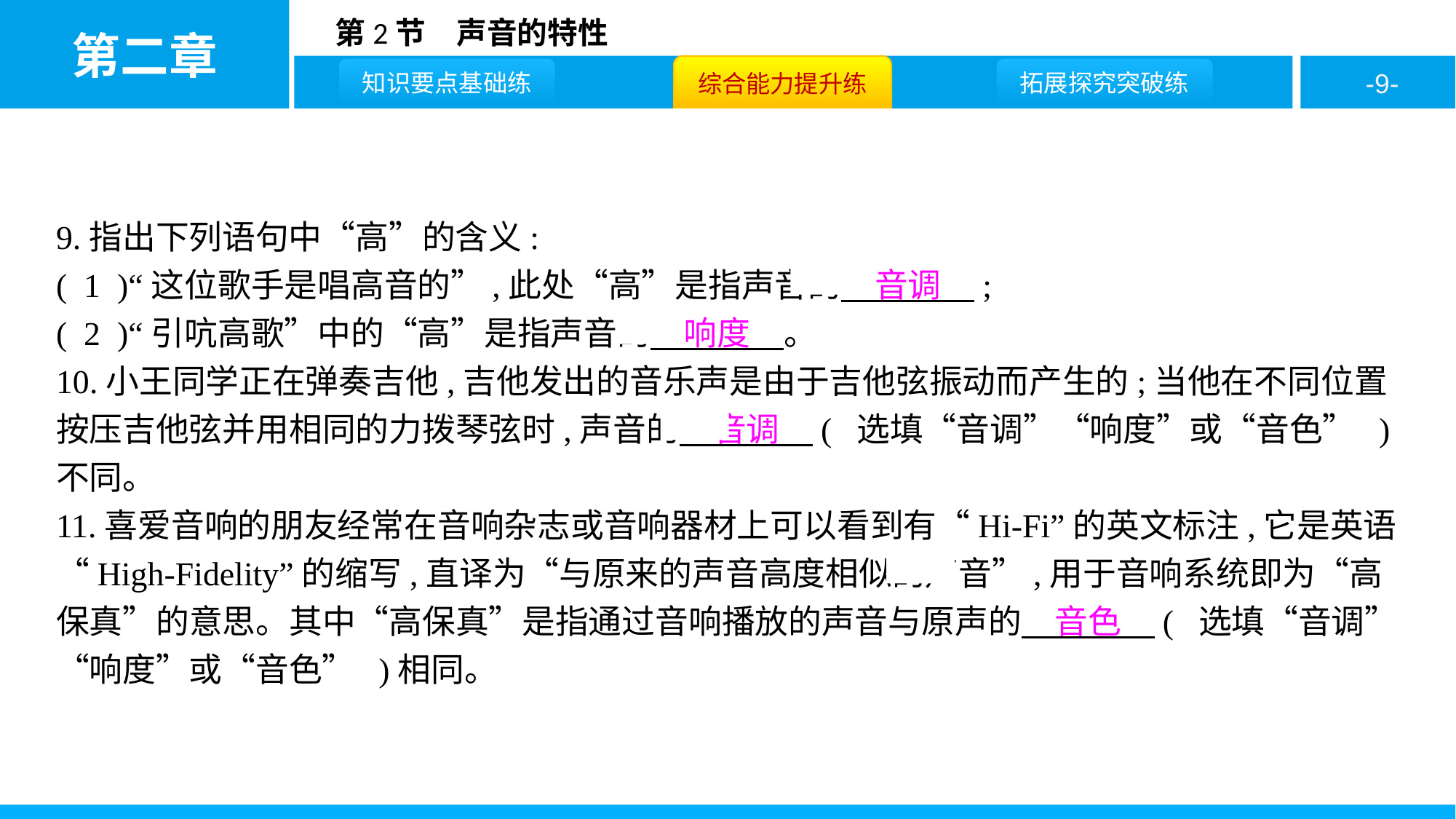

9.指出下列语句中“高”的含义:
(  1  )“这位歌手是唱高音的”,此处“高”是指声音的　音调　;
(  2  )“引吭高歌”中的“高”是指声音的　响度　。
10.小王同学正在弹奏吉他,吉他发出的音乐声是由于吉他弦振动而产生的;当他在不同位置按压吉他弦并用相同的力拨琴弦时,声音的　音调　(  选填“音调”“响度”或“音色”  )不同。
11.喜爱音响的朋友经常在音响杂志或音响器材上可以看到有“Hi-Fi”的英文标注,它是英语“High-Fidelity”的缩写,直译为“与原来的声音高度相似的声音”,用于音响系统即为“高保真”的意思。其中“高保真”是指通过音响播放的声音与原声的　音色　(  选填“音调”“响度”或“音色”  )相同。